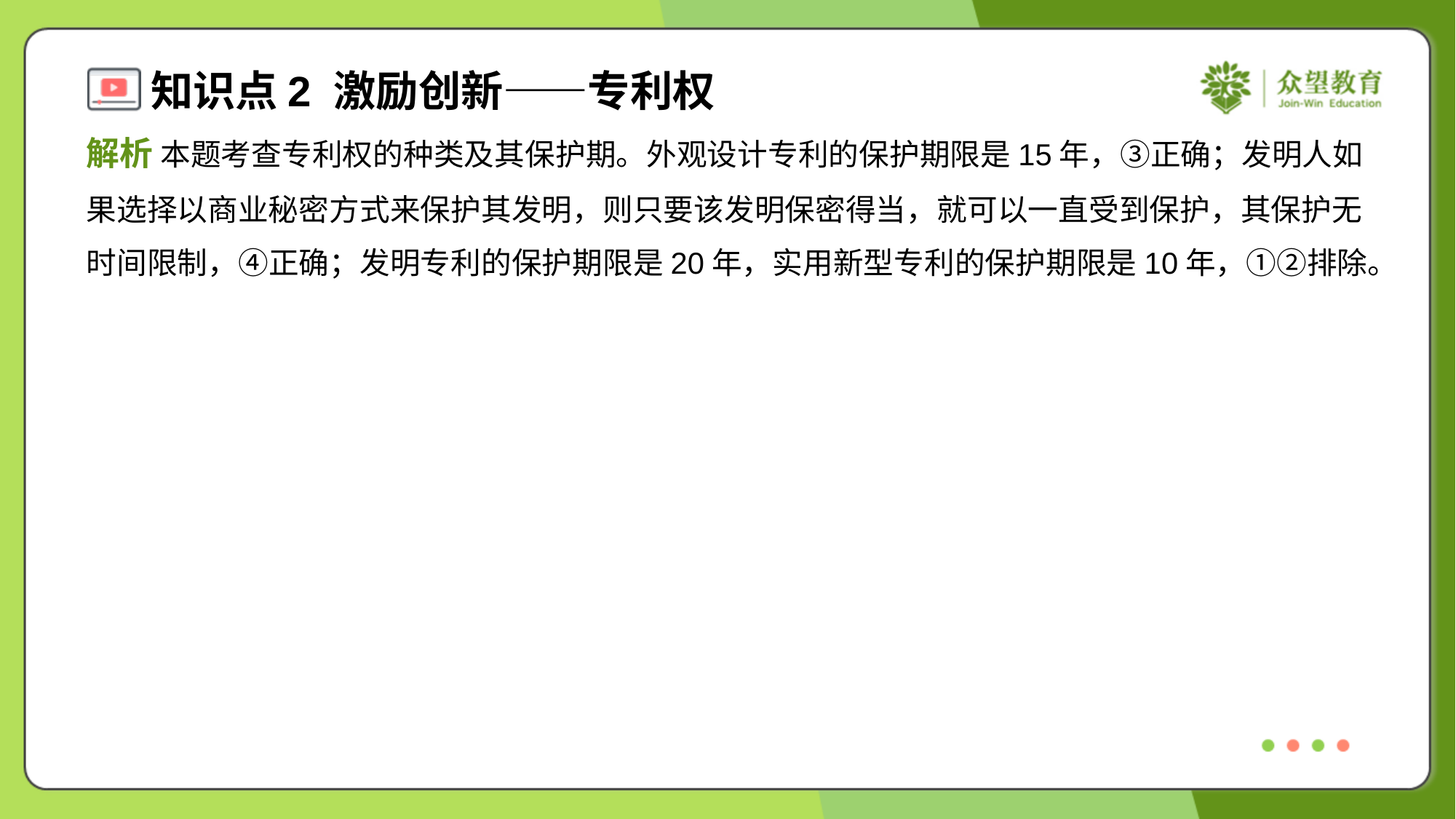

解析 本题考查专利权的种类及其保护期。外观设计专利的保护期限是15年，③正确；发明人如
果选择以商业秘密方式来保护其发明，则只要该发明保密得当，就可以一直受到保护，其保护无
时间限制，④正确；发明专利的保护期限是20年，实用新型专利的保护期限是10年，①②排除。